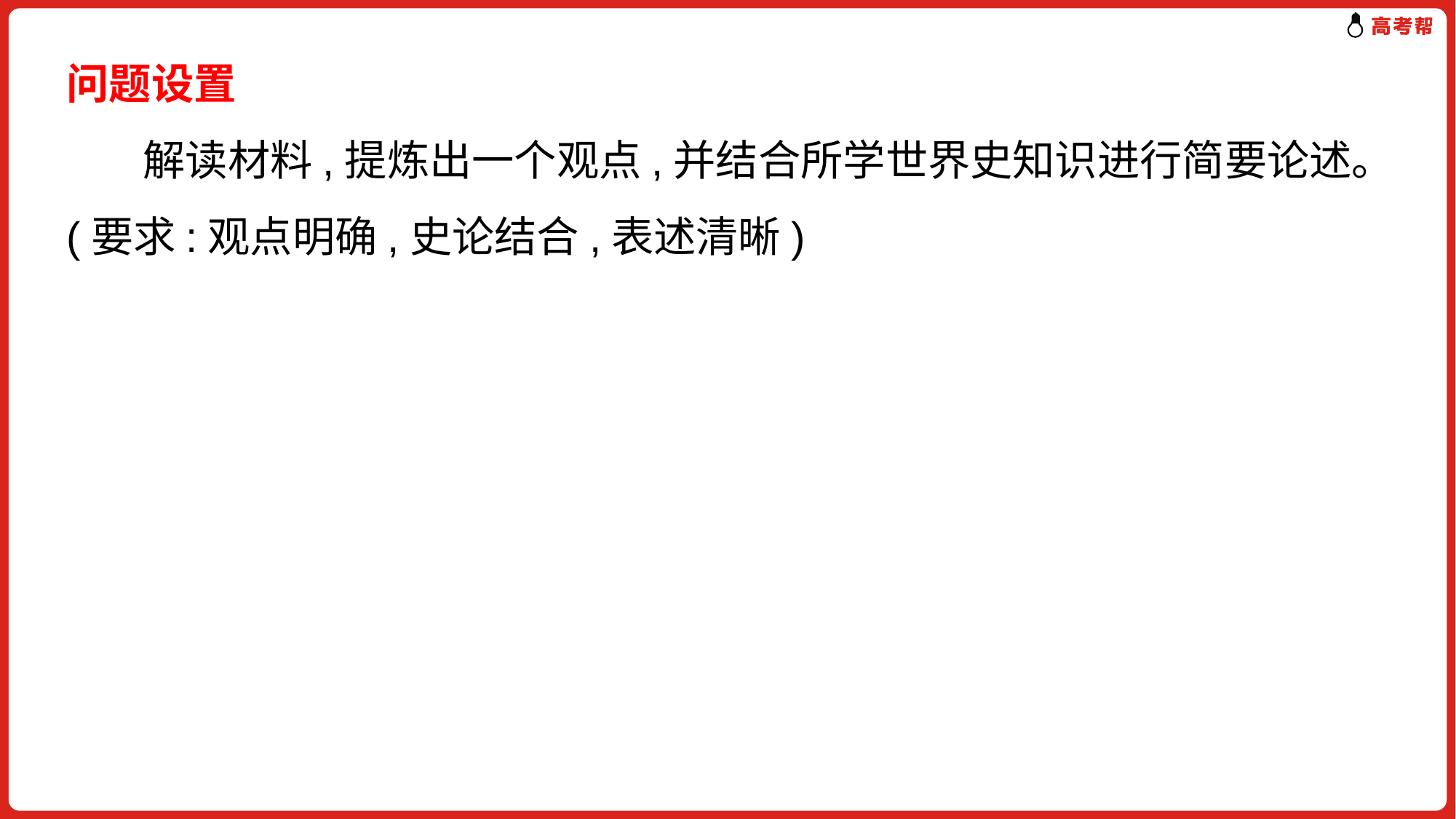

问题设置
       解读材料,提炼出一个观点,并结合所学世界史知识进行简要论述。(要求:观点明确,史论结合,表述清晰)